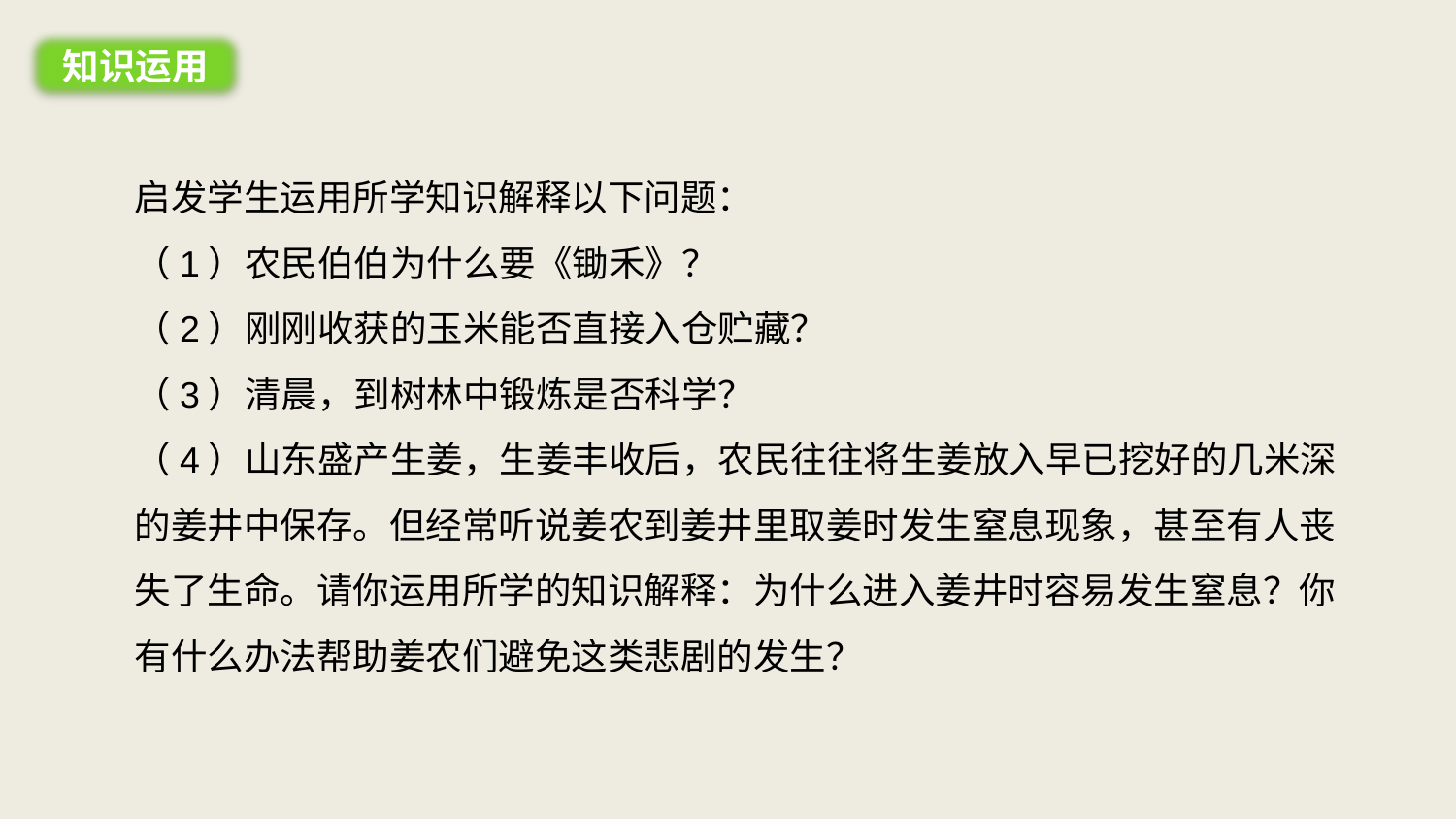

知识运用
启发学生运用所学知识解释以下问题：
（1）农民伯伯为什么要《锄禾》？
（2）刚刚收获的玉米能否直接入仓贮藏？
（3）清晨，到树林中锻炼是否科学？
（4）山东盛产生姜，生姜丰收后，农民往往将生姜放入早已挖好的几米深的姜井中保存。但经常听说姜农到姜井里取姜时发生窒息现象，甚至有人丧失了生命。请你运用所学的知识解释：为什么进入姜井时容易发生窒息？你有什么办法帮助姜农们避免这类悲剧的发生？